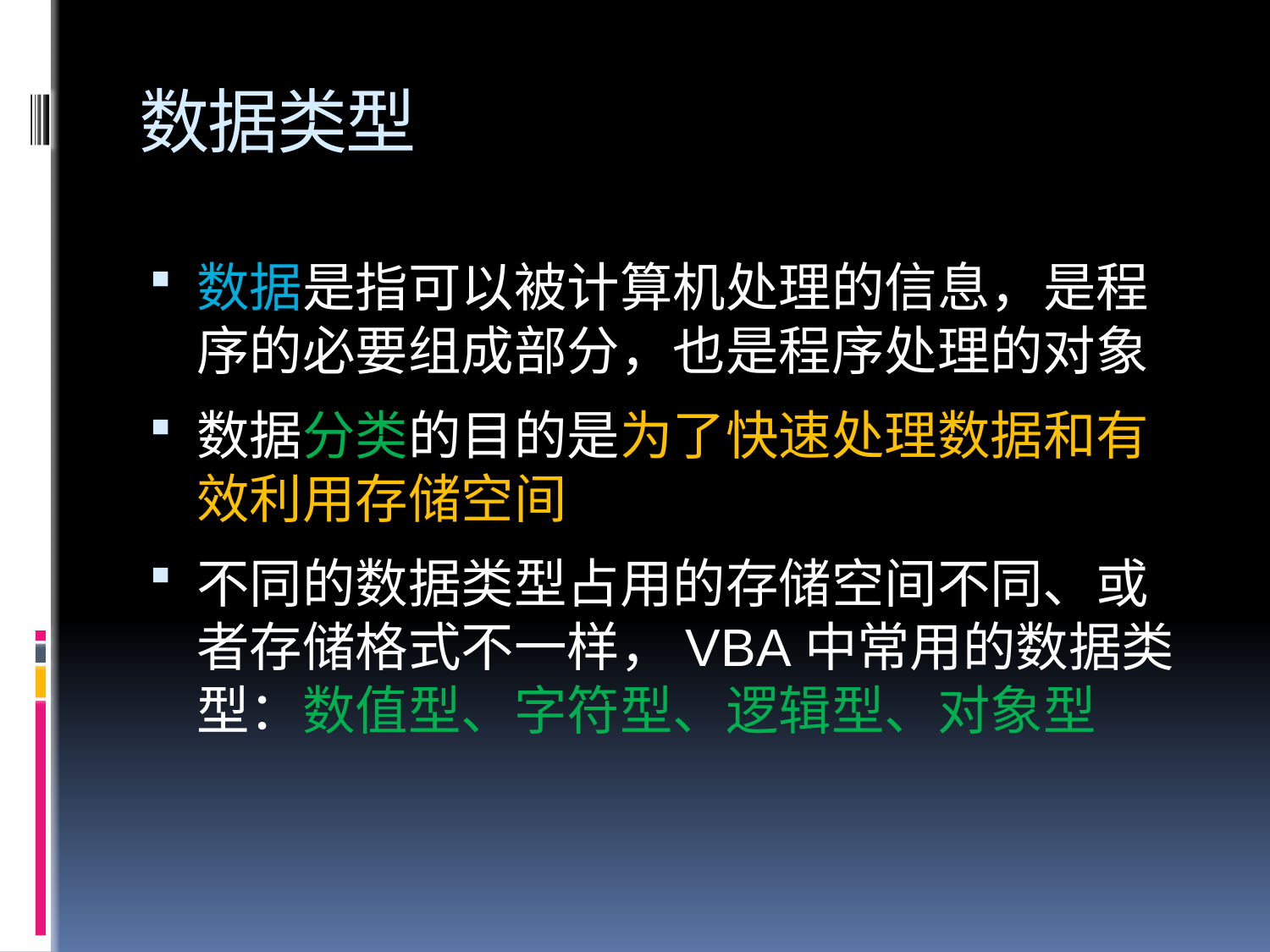

# 数据类型
数据是指可以被计算机处理的信息，是程序的必要组成部分，也是程序处理的对象
数据分类的目的是为了快速处理数据和有效利用存储空间
不同的数据类型占用的存储空间不同、或者存储格式不一样，VBA中常用的数据类型：数值型、字符型、逻辑型、对象型